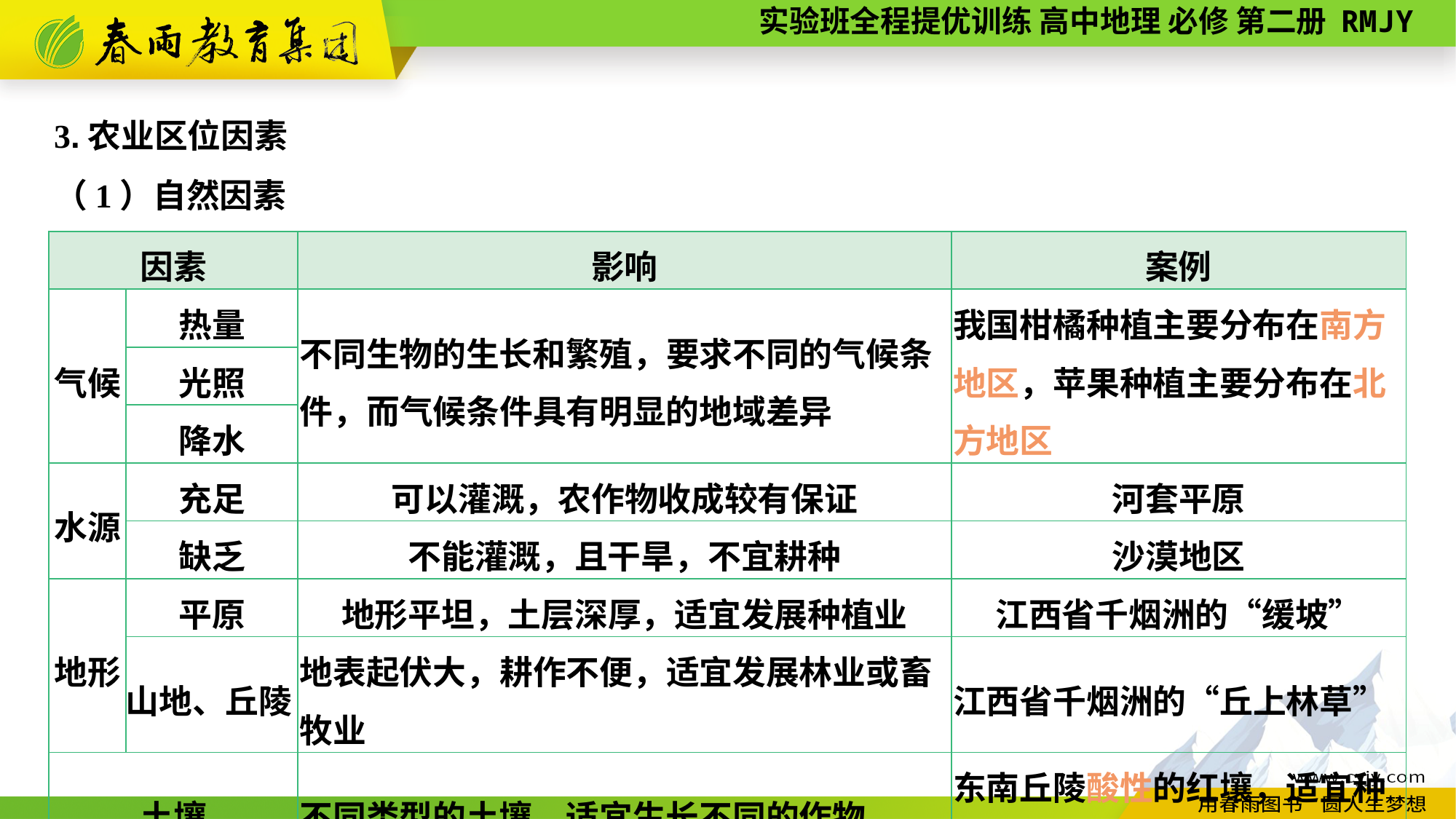

3.农业区位因素
（1）自然因素
| 因素 |  | 影响 | 案例 |
| --- | --- | --- | --- |
| 气候 | 热量 | 不同生物的生长和繁殖，要求不同的气候条件，而气候条件具有明显的地域差异 | 我国柑橘种植主要分布在南方地区，苹果种植主要分布在北方地区 |
|  | 光照 |  |  |
|  | 降水 |  |  |
| 水源 | 充足 | 可以灌溉，农作物收成较有保证 | 河套平原 |
|  | 缺乏 | 不能灌溉，且干旱，不宜耕种 | 沙漠地区 |
| 地形 | 平原 | 地形平坦，土层深厚，适宜发展种植业 | 江西省千烟洲的“缓坡” |
|  | 山地、丘陵 | 地表起伏大，耕作不便，适宜发展林业或畜牧业 | 江西省千烟洲的“丘上林草” |
| 土壤 |  | 不同类型的土壤，适宜生长不同的作物 | 东南丘陵酸性的红壤，适宜种植茶树 |